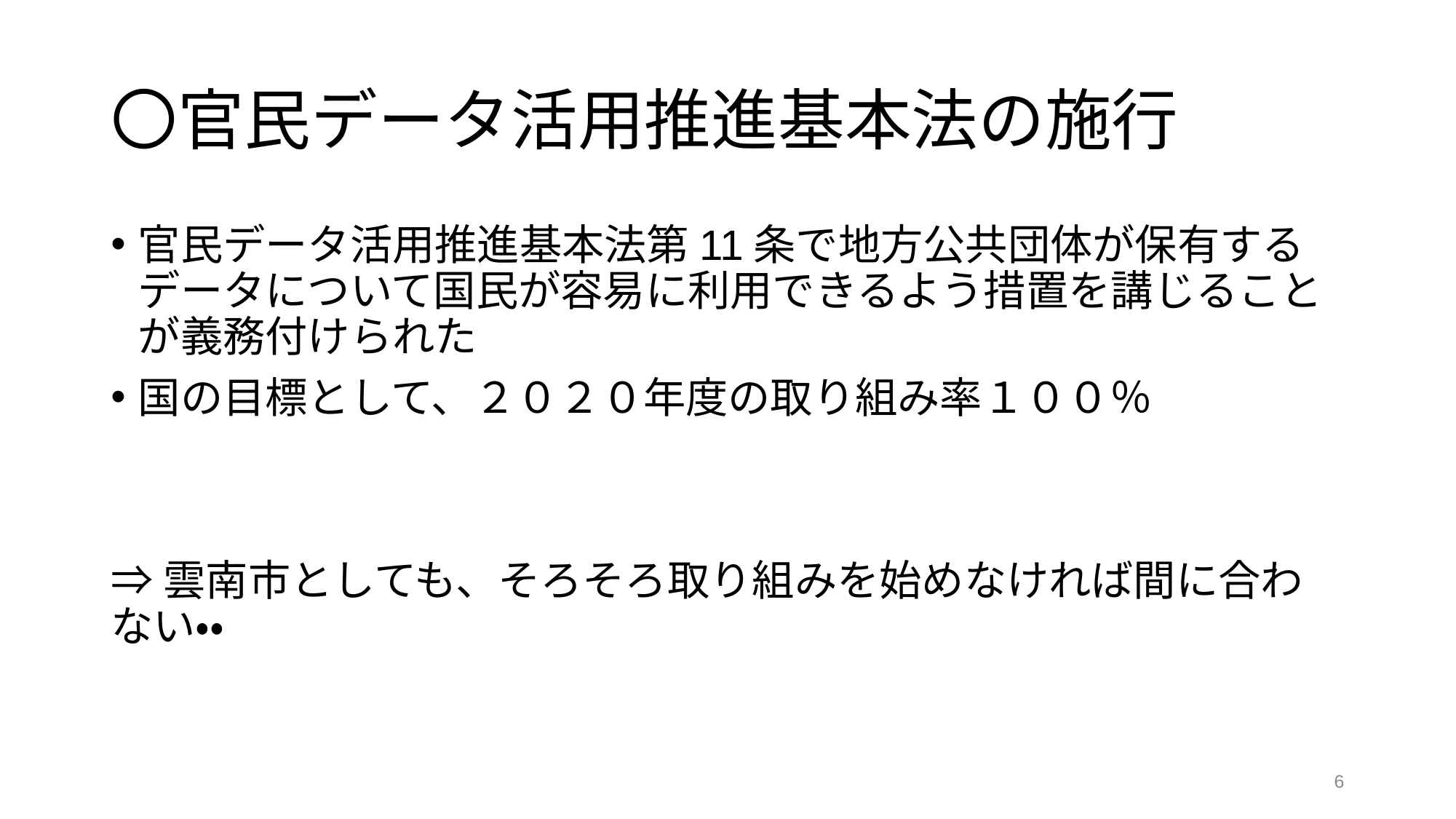

# 〇官民データ活用推進基本法の施行
官民データ活用推進基本法第11条で地方公共団体が保有するデータについて国民が容易に利用できるよう措置を講じることが義務付けられた
国の目標として、２０２０年度の取り組み率１００％

⇒雲南市としても、そろそろ取り組みを始めなければ間に合わない・・
6